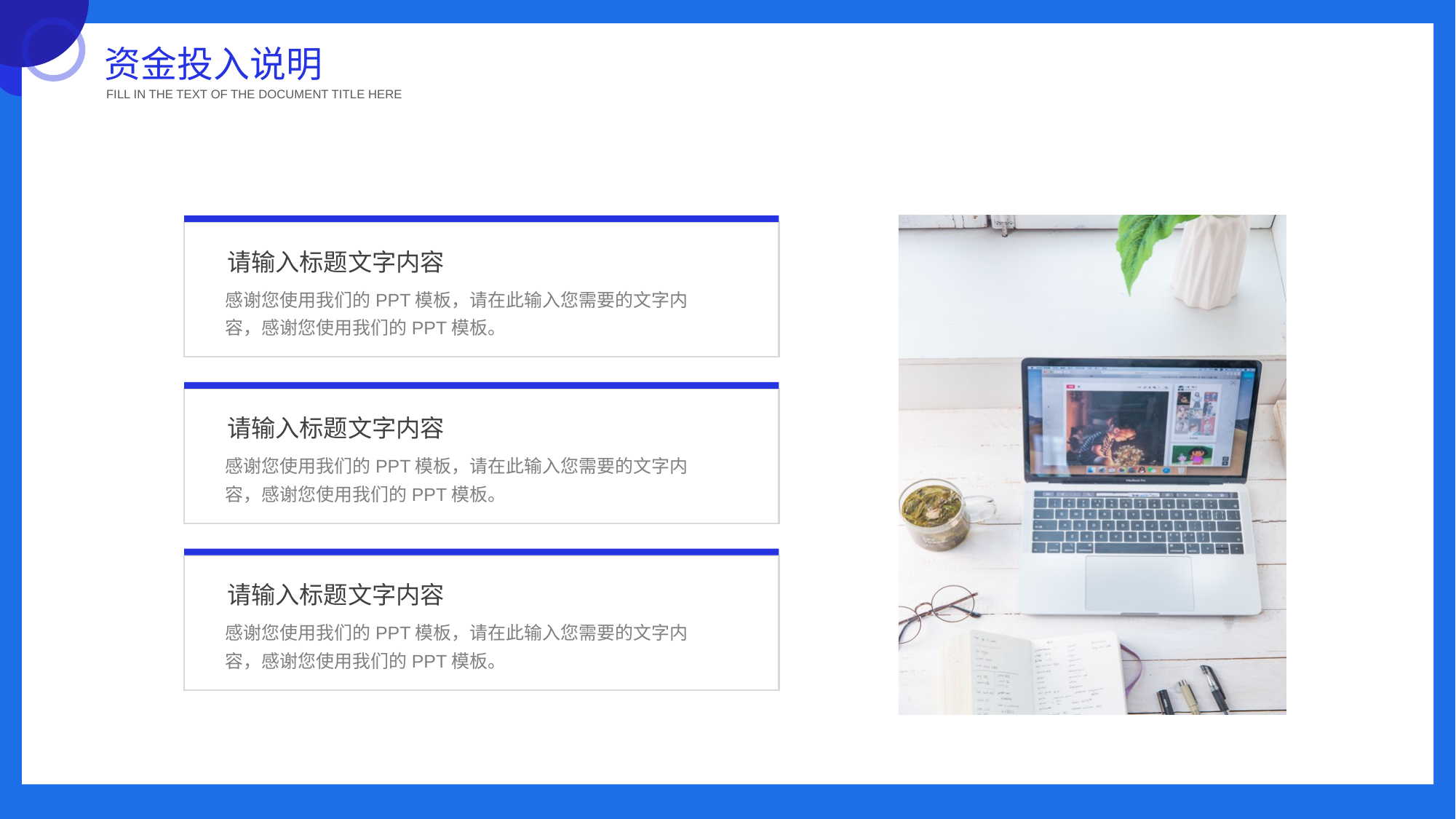

资金投入说明
FILL IN THE TEXT OF THE DOCUMENT TITLE HERE

请输入标题文字内容
感谢您使用我们的PPT模板，请在此输入您需要的文字内容，感谢您使用我们的PPT模板。

请输入标题文字内容
感谢您使用我们的PPT模板，请在此输入您需要的文字内容，感谢您使用我们的PPT模板。

请输入标题文字内容
感谢您使用我们的PPT模板，请在此输入您需要的文字内容，感谢您使用我们的PPT模板。